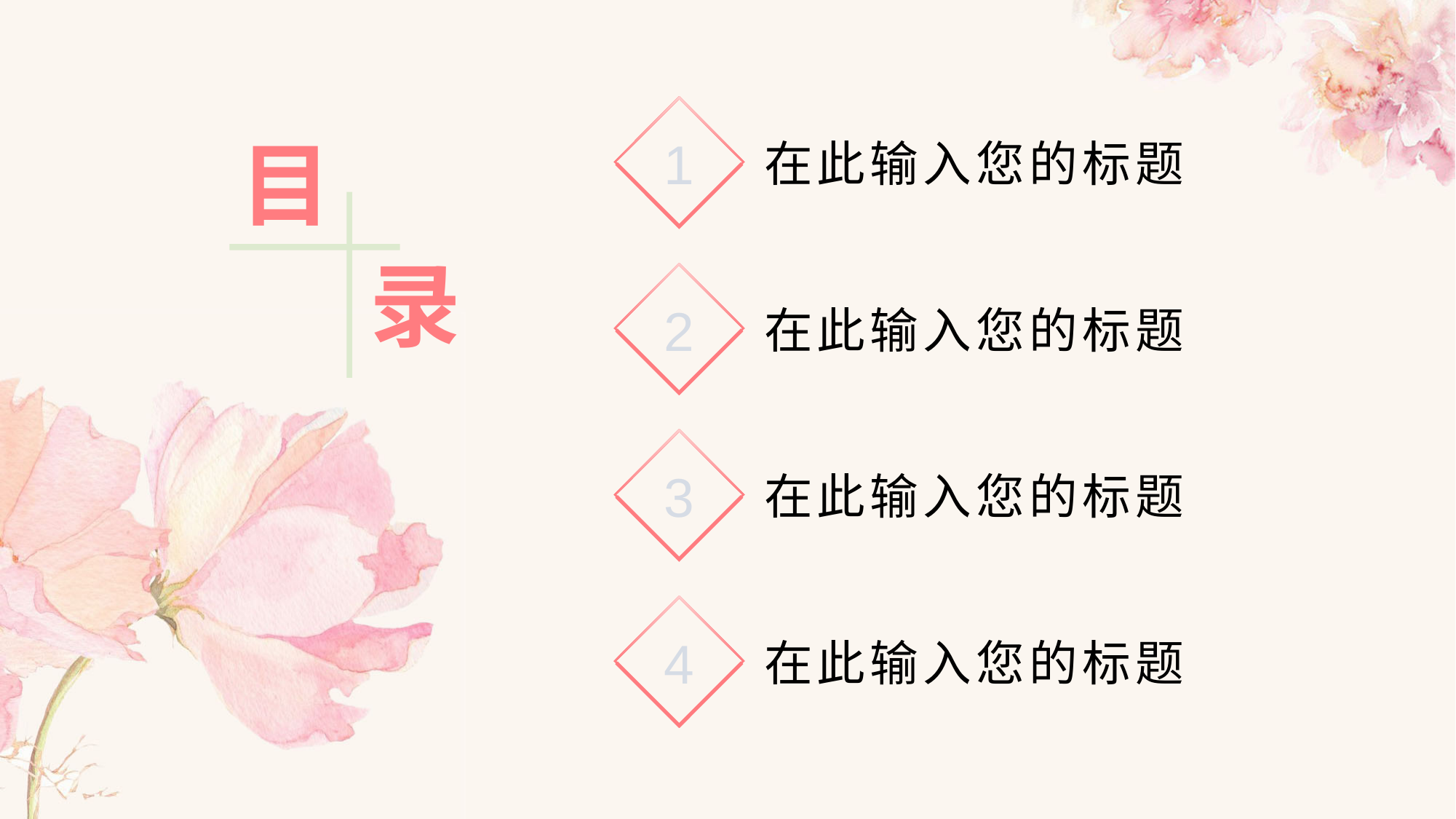

1
在此输入您的标题
目

录
2
在此输入您的标题
3
在此输入您的标题
4
在此输入您的标题